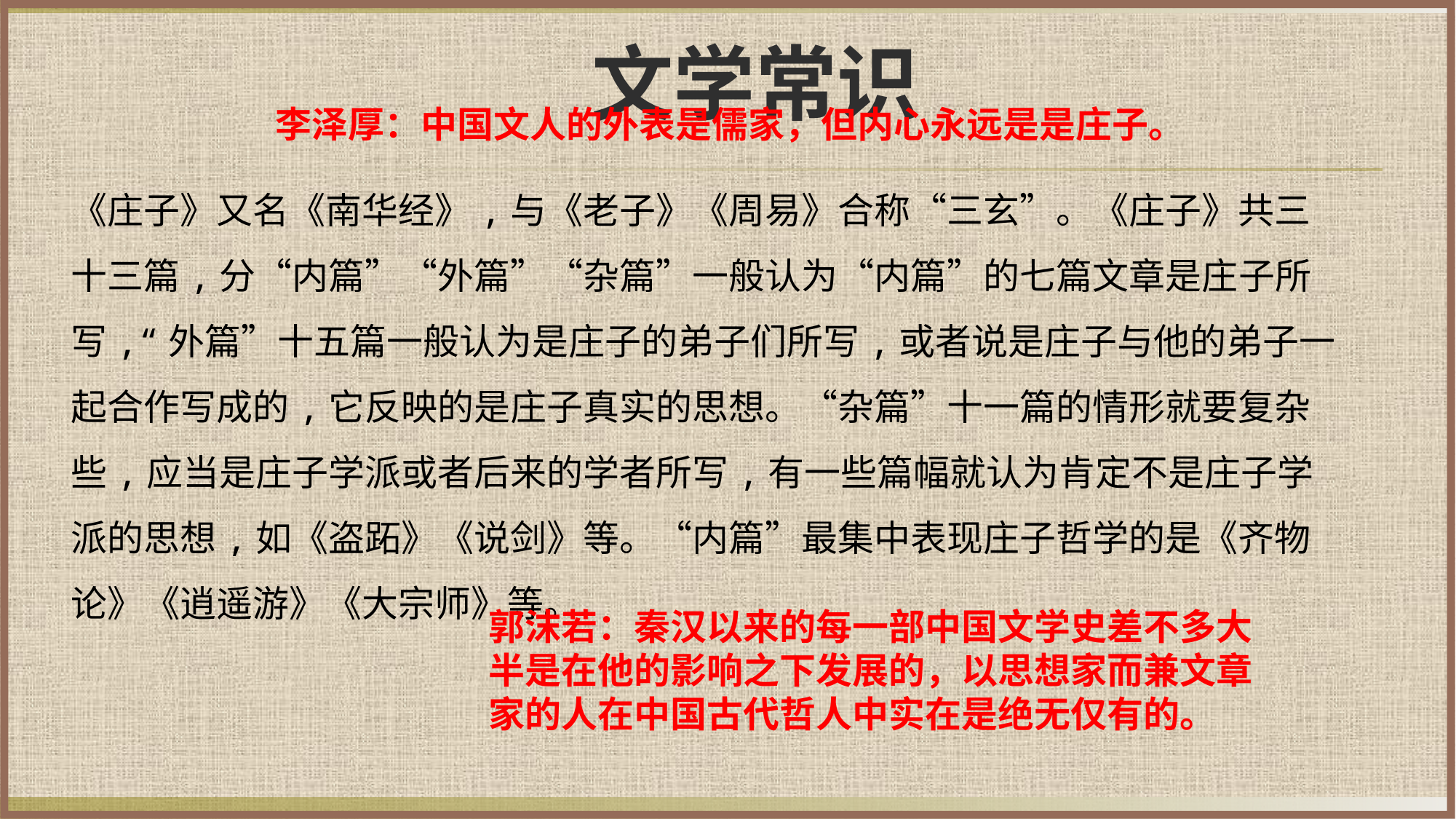

# 文学常识
李泽厚：中国文人的外表是儒家，但内心永远是是庄子。
《庄子》又名《南华经》,与《老子》《周易》合称“三玄”。《庄子》共三十三篇,分“内篇”“外篇”“杂篇”一般认为“内篇”的七篇文章是庄子所写,“外篇”十五篇一般认为是庄子的弟子们所写,或者说是庄子与他的弟子一起合作写成的,它反映的是庄子真实的思想。“杂篇”十一篇的情形就要复杂些,应当是庄子学派或者后来的学者所写,有一些篇幅就认为肯定不是庄子学派的思想,如《盗跖》《说剑》等。“内篇”最集中表现庄子哲学的是《齐物论》《逍遥游》《大宗师》等。
郭沫若：秦汉以来的每一部中国文学史差不多大半是在他的影响之下发展的，以思想家而兼文章家的人在中国古代哲人中实在是绝无仅有的。